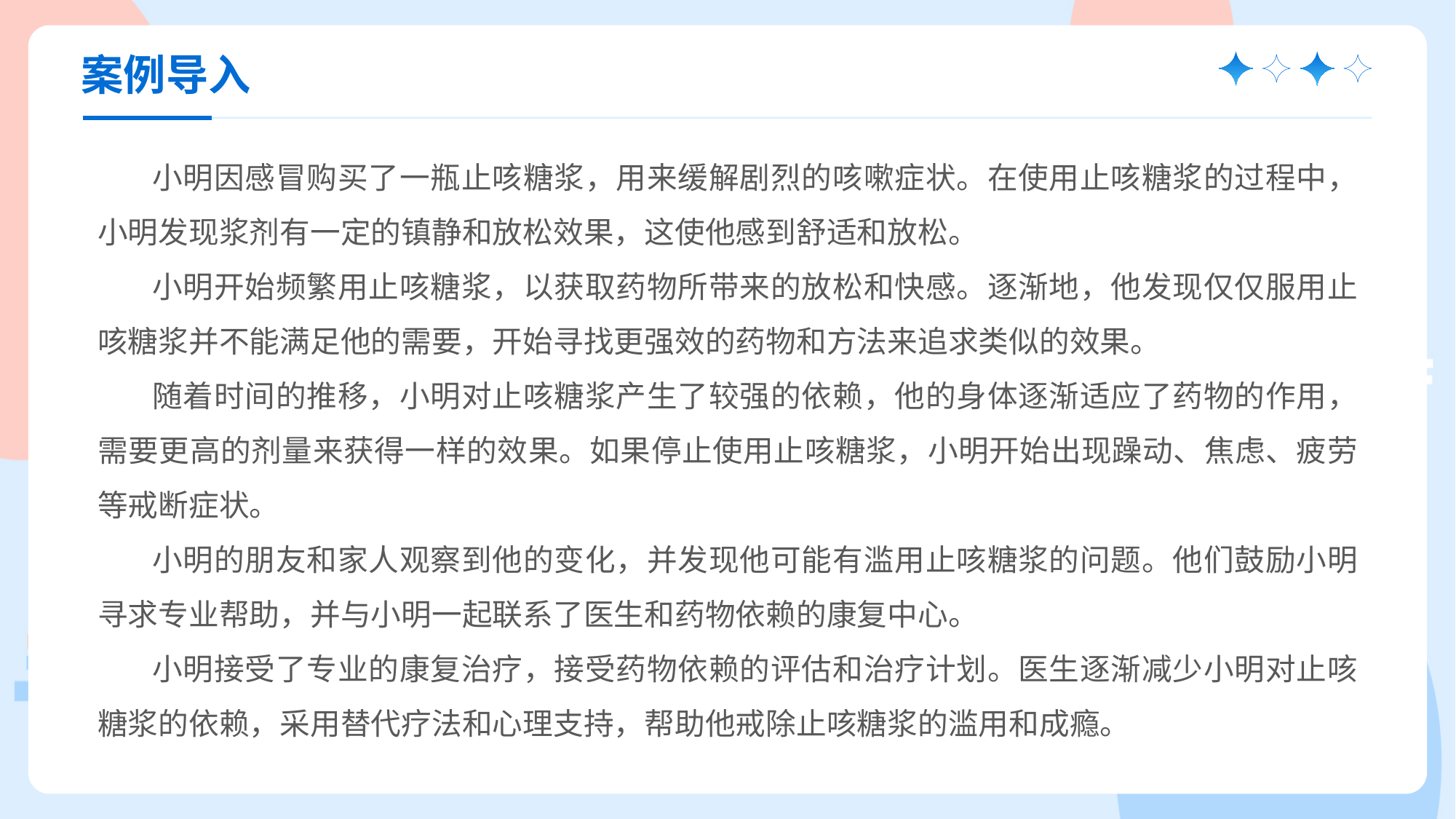

案例导入
小明因感冒购买了一瓶止咳糖浆，用来缓解剧烈的咳嗽症状。在使用止咳糖浆的过程中，小明发现浆剂有一定的镇静和放松效果，这使他感到舒适和放松。
小明开始频繁用止咳糖浆，以获取药物所带来的放松和快感。逐渐地，他发现仅仅服用止咳糖浆并不能满足他的需要，开始寻找更强效的药物和方法来追求类似的效果。
随着时间的推移，小明对止咳糖浆产生了较强的依赖，他的身体逐渐适应了药物的作用，需要更高的剂量来获得一样的效果。如果停止使用止咳糖浆，小明开始出现躁动、焦虑、疲劳等戒断症状。
小明的朋友和家人观察到他的变化，并发现他可能有滥用止咳糖浆的问题。他们鼓励小明寻求专业帮助，并与小明一起联系了医生和药物依赖的康复中心。
小明接受了专业的康复治疗，接受药物依赖的评估和治疗计划。医生逐渐减少小明对止咳糖浆的依赖，采用替代疗法和心理支持，帮助他戒除止咳糖浆的滥用和成瘾。